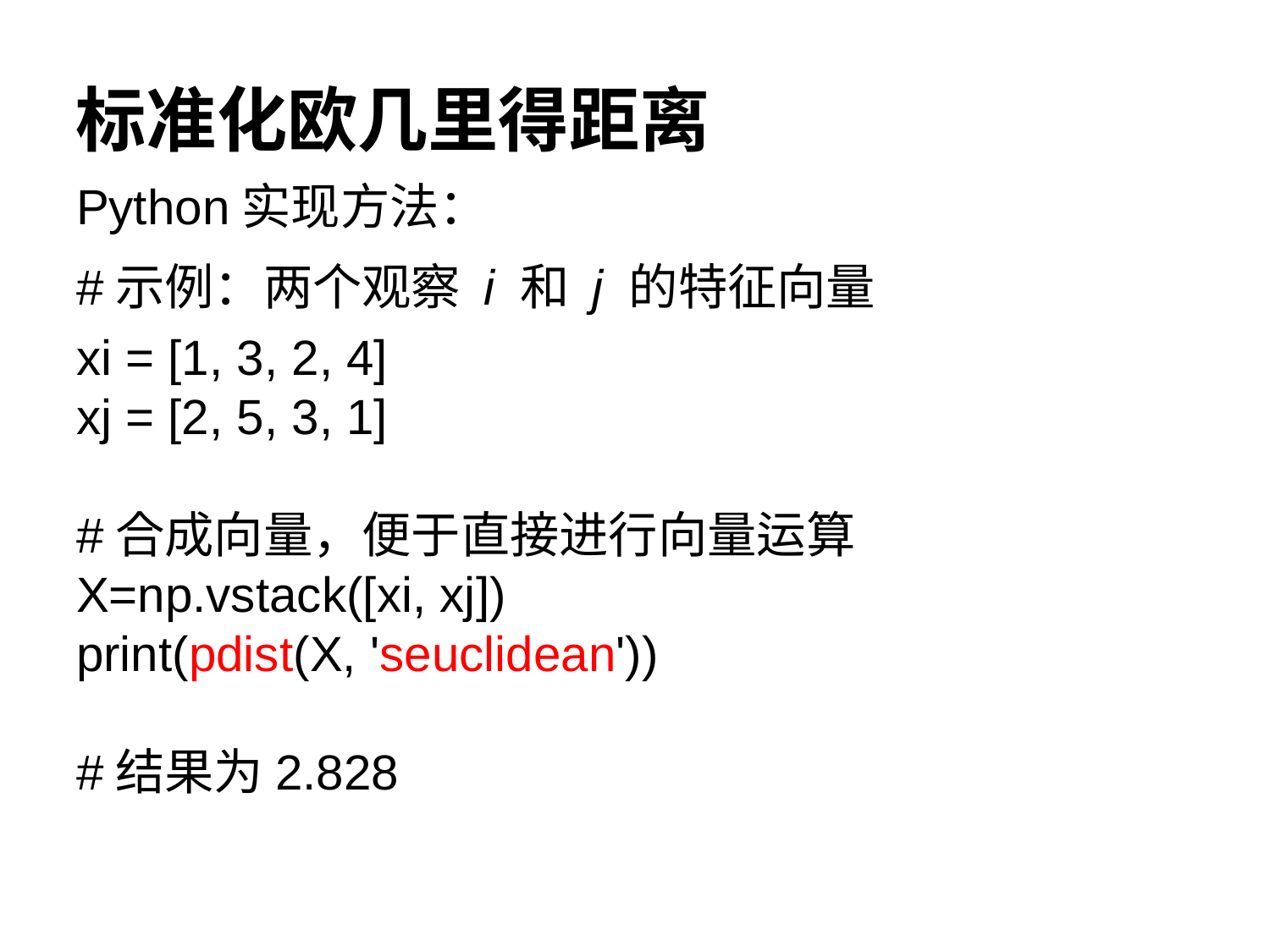

# 标准化欧几里得距离
Python实现方法：
#示例：两个观察 i 和 j 的特征向量
xi = [1, 3, 2, 4]
xj = [2, 5, 3, 1]

#合成向量，便于直接进行向量运算
X=np.vstack([xi, xj])
print(pdist(X, 'seuclidean'))

#结果为2.828